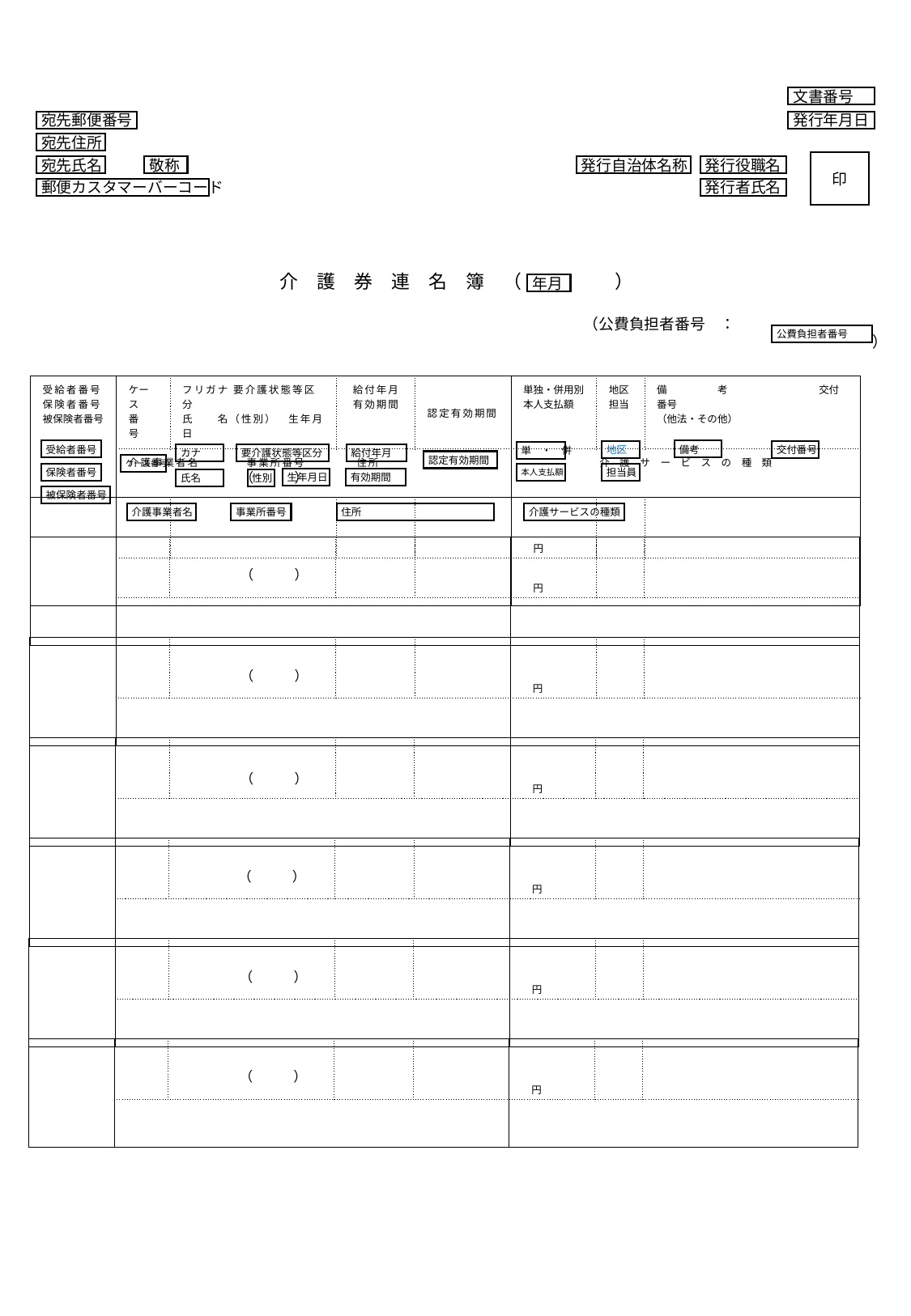

文書番号
発行年月日
印
発行自治体名称
発行役職名
発行者氏名
宛先郵便番号
宛先住所
宛先氏名
敬称
郵便カスタマーバーコード
介　護　券　連　名　簿　（　　　　　）

年月
（公費負担者番号　：　　　　　　　　　　　）

公費負担者番号
| 受給者番号 保険者番号 被保険者番号 | ケース 番　号 | フリガナ 要介護状態等区分 氏　　名（性別）　生年月日 | 給付年月 有効期間 | 認定有効期間 | 単独・併用別 本人支払額 | 地区 担当 | 備　　　　　考　　　　　　　　　交付番号 （他法・その他） |
| --- | --- | --- | --- | --- | --- | --- | --- |
|  | 介護事業者名　　　　事業所番号　　 住所 |  |  |  | 介護サービスの種類 |  |  |
|  |  |  |  |  | 円 |  |  |
|  |  |  |  |  |  |  |  |
受給者番号
備考
地区
交付番号
単　・　併
カナ
要介護状態等区分
給付年月
認定有効期間
ケース番号
保険者番号
担当員
本人支払額
有効期間
（　　　）
生年月日
氏名
性別
被保険者番号
介護事業者名
事業所番号
住所
介護サービスの種類
|  |  |  |  |  | 円 |  |  |
| --- | --- | --- | --- | --- | --- | --- | --- |
|  |  |  |  |  |  |  |  |
（　　　）
|  |  |  |  |  | 円 |  |  |
| --- | --- | --- | --- | --- | --- | --- | --- |
|  |  |  |  |  |  |  |  |
（　　　）
|  |  |  |  |  | 円 |  |  |
| --- | --- | --- | --- | --- | --- | --- | --- |
|  |  |  |  |  |  |  |  |
（　　　）
|  |  |  |  |  | 円 |  |  |
| --- | --- | --- | --- | --- | --- | --- | --- |
|  |  |  |  |  |  |  |  |
（　　　）
|  |  |  |  |  | 円 |  |  |
| --- | --- | --- | --- | --- | --- | --- | --- |
|  |  |  |  |  |  |  |  |
（　　　）
|  |  |  |  |  | 円 |  |  |
| --- | --- | --- | --- | --- | --- | --- | --- |
|  |  |  |  |  |  |  |  |
（　　　）